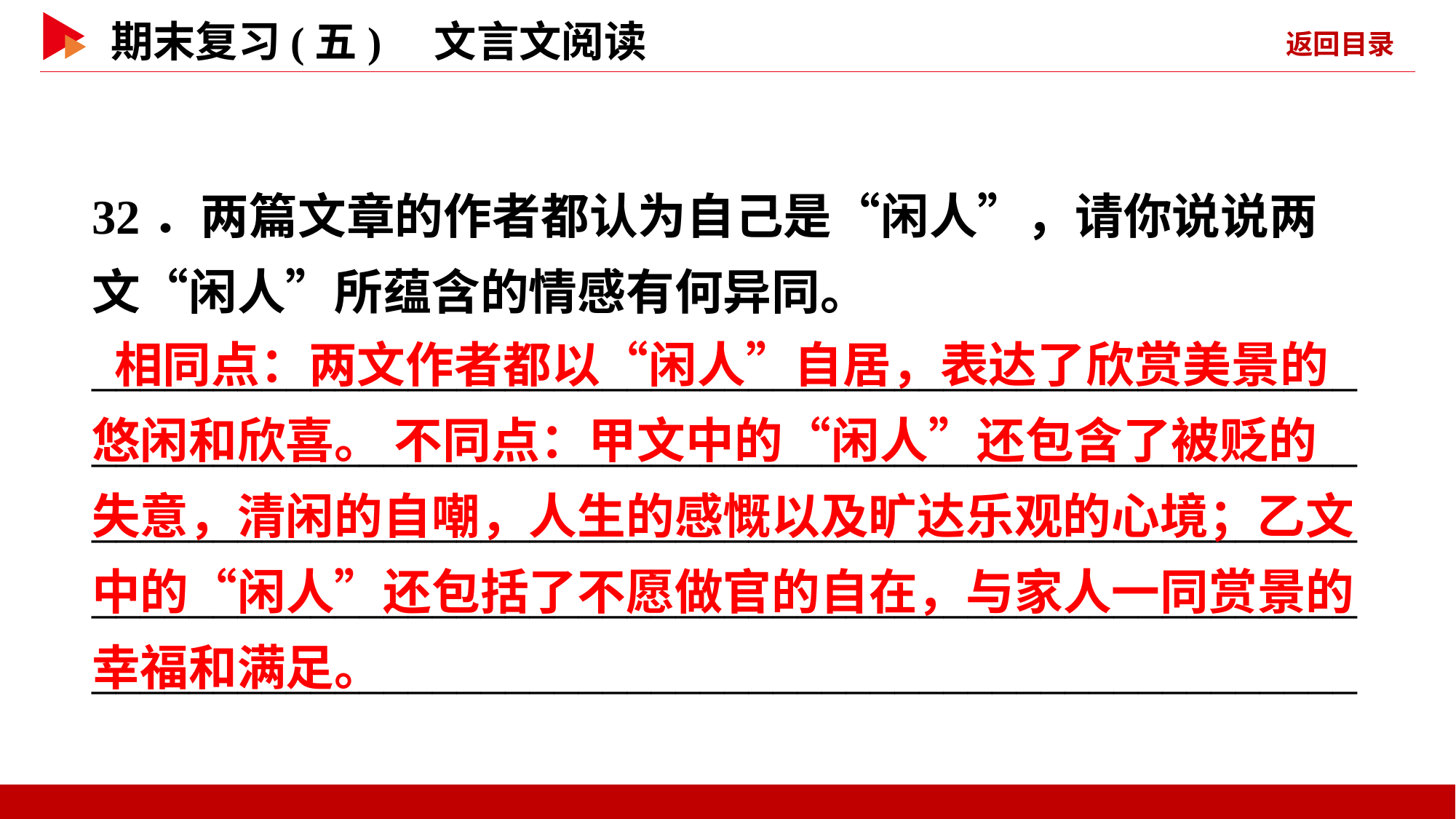

32．两篇文章的作者都认为自己是“闲人”，请你说说两文“闲人”所蕴含的情感有何异同。
____________________________________________________________________________________________________________________________________________________________________________________________________________________________________________________________________
 相同点：两文作者都以“闲人”自居，表达了欣赏美景的悠闲和欣喜。 不同点：甲文中的“闲人”还包含了被贬的失意，清闲的自嘲，人生的感慨以及旷达乐观的心境；乙文中的“闲人”还包括了不愿做官的自在，与家人一同赏景的幸福和满足。